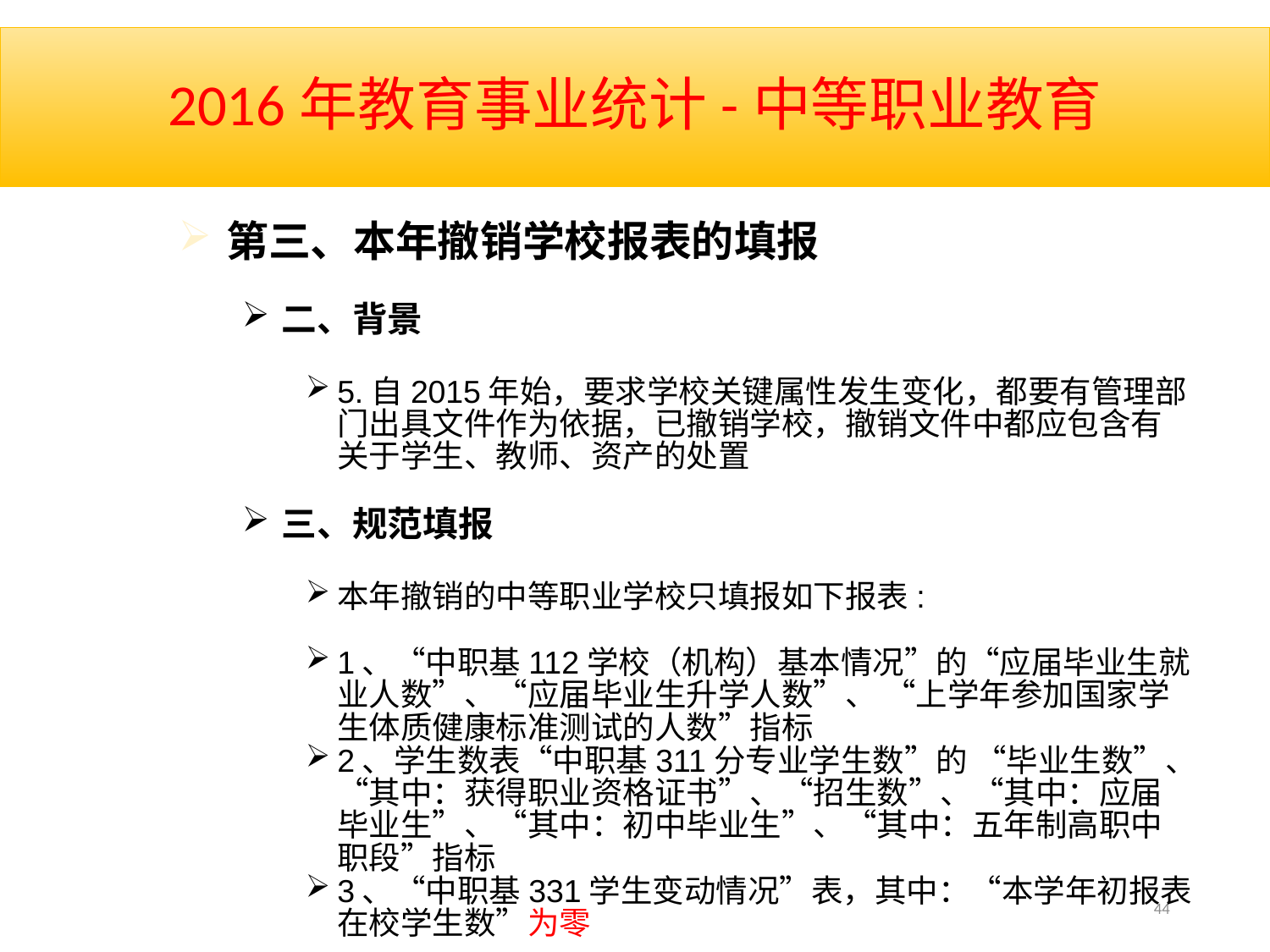

# 2016年教育事业统计-中等职业教育
第三、本年撤销学校报表的填报

二、背景

5.自2015年始，要求学校关键属性发生变化，都要有管理部门出具文件作为依据，已撤销学校，撤销文件中都应包含有关于学生、教师、资产的处置

三、规范填报

本年撤销的中等职业学校只填报如下报表:

1、“中职基112学校（机构）基本情况”的“应届毕业生就业人数”、“应届毕业生升学人数”、 “上学年参加国家学生体质健康标准测试的人数”指标
2、学生数表“中职基311分专业学生数”的 “毕业生数”、“其中：获得职业资格证书”、“招生数”、“其中：应届毕业生”、“其中：初中毕业生”、“其中：五年制高职中职段”指标
3、“中职基331学生变动情况”表，其中：“本学年初报表在校学生数”为零

44